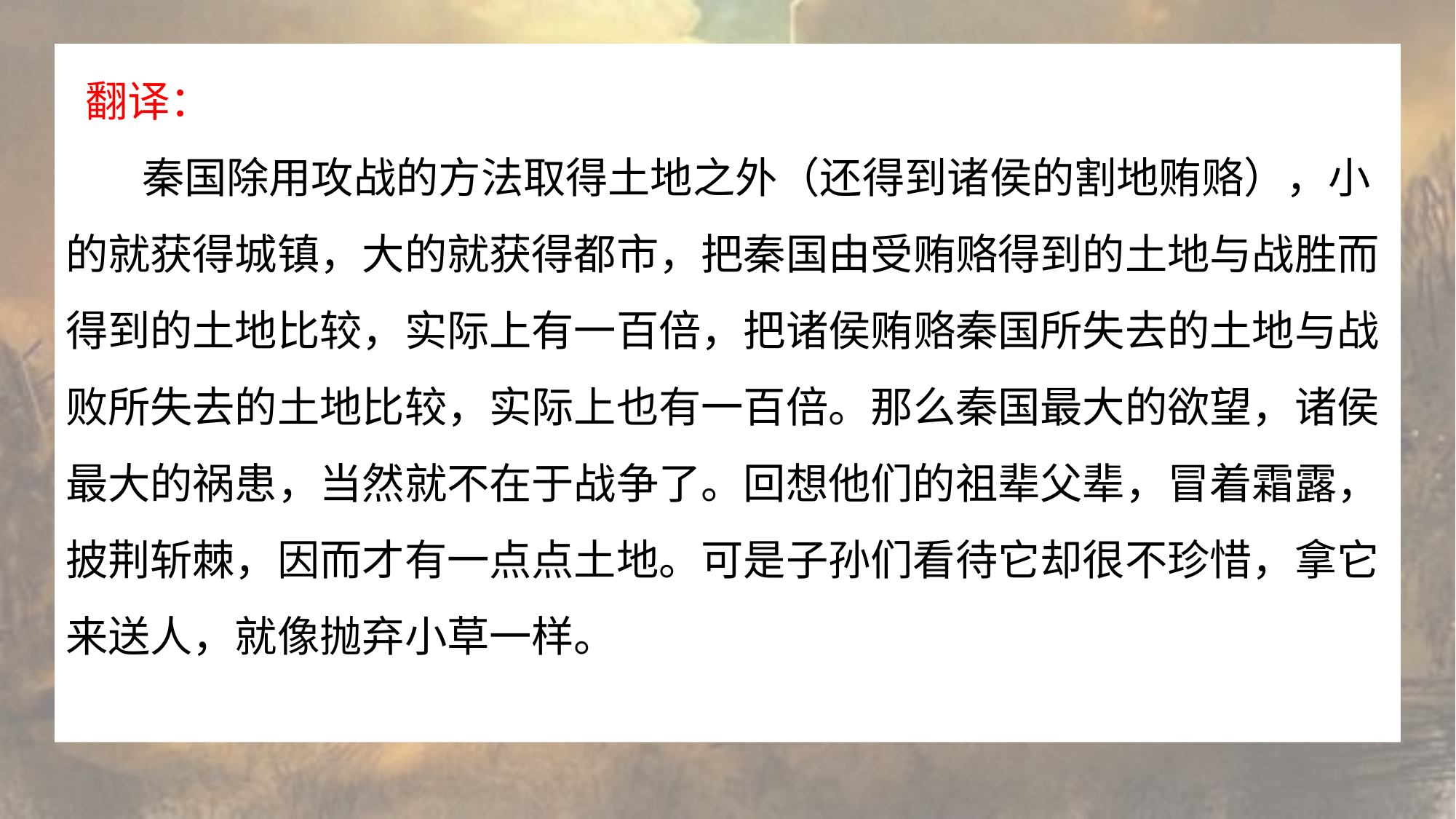

翻译：
       秦国除用攻战的方法取得土地之外（还得到诸侯的割地贿赂），小的就获得城镇，大的就获得都市，把秦国由受贿赂得到的土地与战胜而得到的土地比较，实际上有一百倍，把诸侯贿赂秦国所失去的土地与战败所失去的土地比较，实际上也有一百倍。那么秦国最大的欲望，诸侯最大的祸患，当然就不在于战争了。回想他们的祖辈父辈，冒着霜露，披荆斩棘，因而才有一点点土地。可是子孙们看待它却很不珍惜，拿它来送人，就像抛弃小草一样。